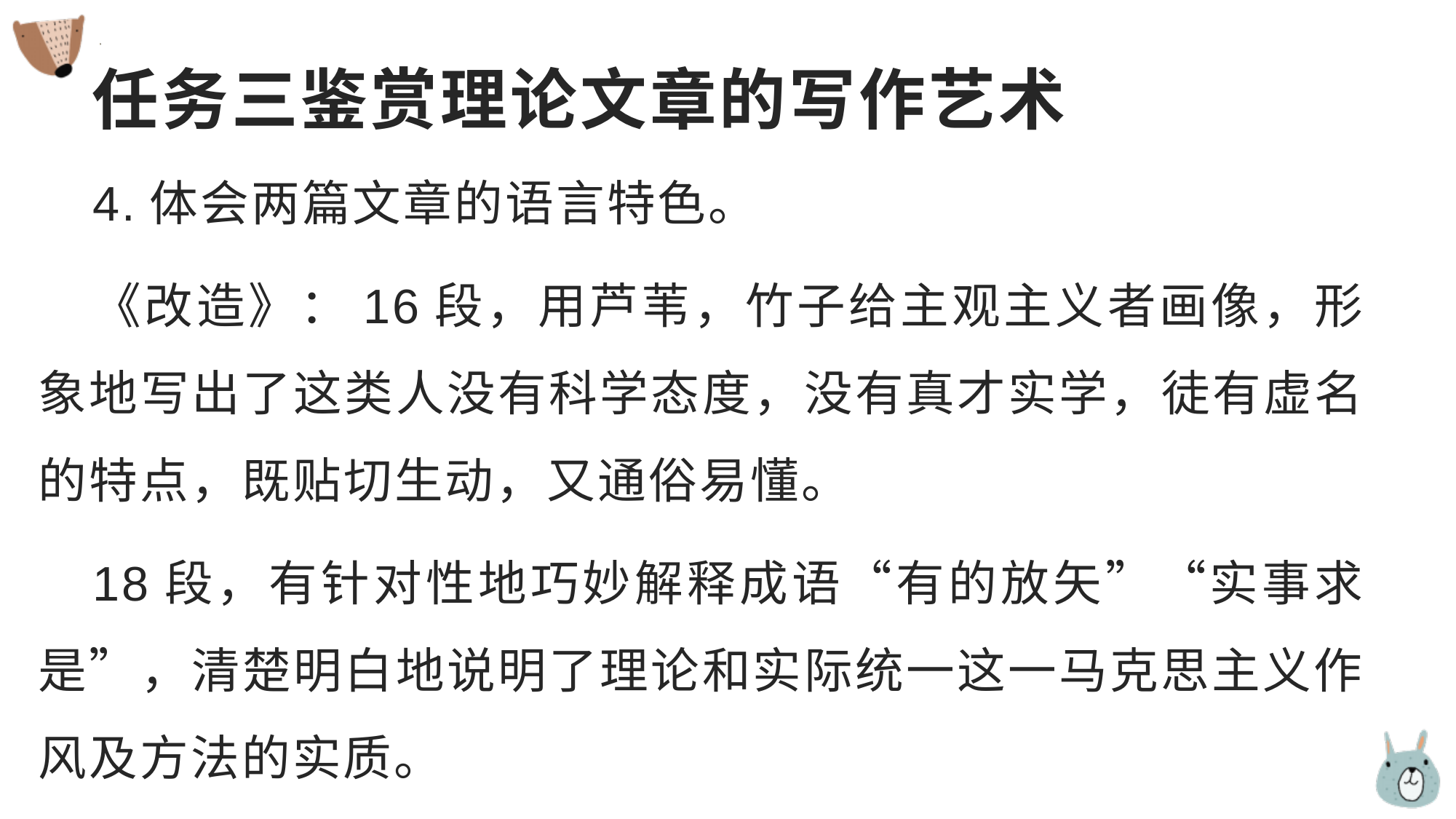

# 任务三鉴赏理论文章的写作艺术
4.体会两篇文章的语言特色。
《改造》：16段，用芦苇，竹子给主观主义者画像，形象地写出了这类人没有科学态度，没有真才实学，徒有虚名的特点，既贴切生动，又通俗易懂。
18段，有针对性地巧妙解释成语“有的放矢”“实事求是”，清楚明白地说明了理论和实际统一这一马克思主义作风及方法的实质。